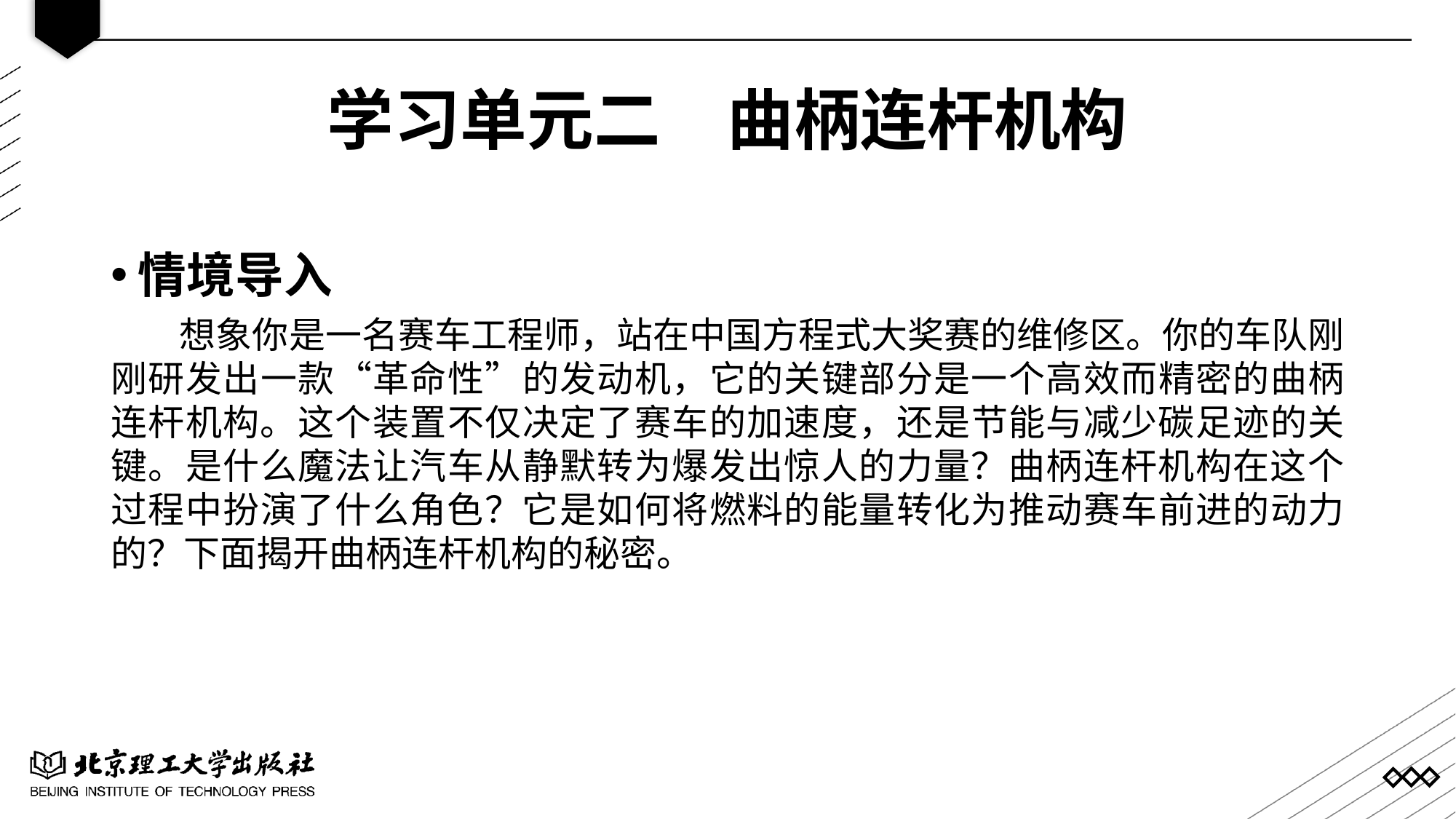

学习单元二　曲柄连杆机构
情境导入
想象你是一名赛车工程师，站在中国方程式大奖赛的维修区。你的车队刚刚研发出一款“革命性”的发动机，它的关键部分是一个高效而精密的曲柄连杆机构。这个装置不仅决定了赛车的加速度，还是节能与减少碳足迹的关键。是什么魔法让汽车从静默转为爆发出惊人的力量？曲柄连杆机构在这个过程中扮演了什么角色？它是如何将燃料的能量转化为推动赛车前进的动力的？下面揭开曲柄连杆机构的秘密。